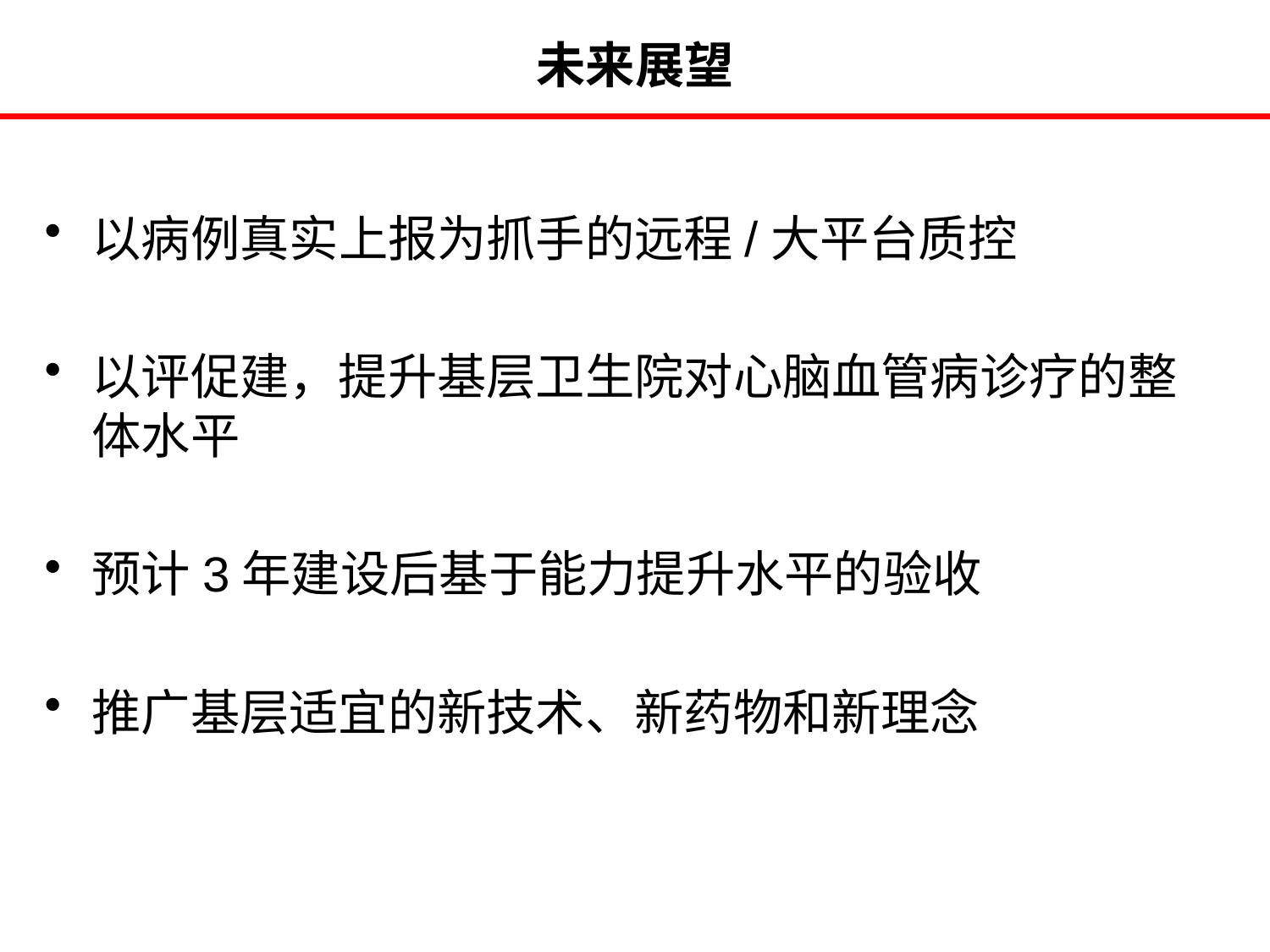

# 未来展望
以病例真实上报为抓手的远程/大平台质控

以评促建，提升基层卫生院对心脑血管病诊疗的整体水平

预计3年建设后基于能力提升水平的验收

推广基层适宜的新技术、新药物和新理念